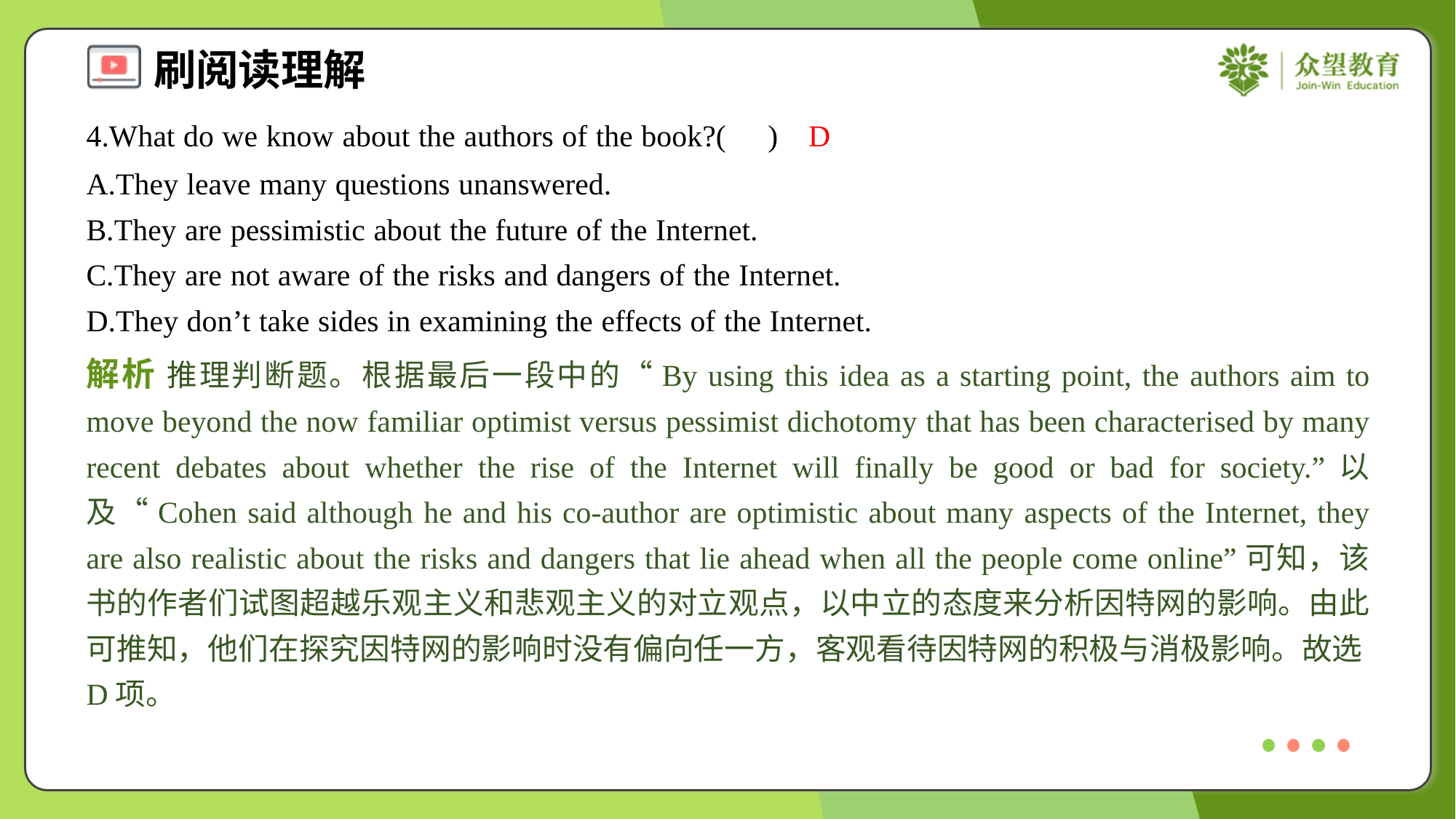

4.What do we know about the authors of the book?(     )
D
A.They leave many questions unanswered.
B.They are pessimistic about the future of the Internet.
C.They are not aware of the risks and dangers of the Internet.
D.They don’t take sides in examining the effects of the Internet.
解析 推理判断题。根据最后一段中的“By using this idea as a starting point, the authors aim to move beyond the now familiar optimist versus pessimist dichotomy that has been characterised by many recent debates about whether the rise of the Internet will finally be good or bad for society.”以及“Cohen said although he and his co-author are optimistic about many aspects of the Internet, they are also realistic about the risks and dangers that lie ahead when all the people come online”可知，该书的作者们试图超越乐观主义和悲观主义的对立观点，以中立的态度来分析因特网的影响。由此可推知，他们在探究因特网的影响时没有偏向任一方，客观看待因特网的积极与消极影响。故选D项。